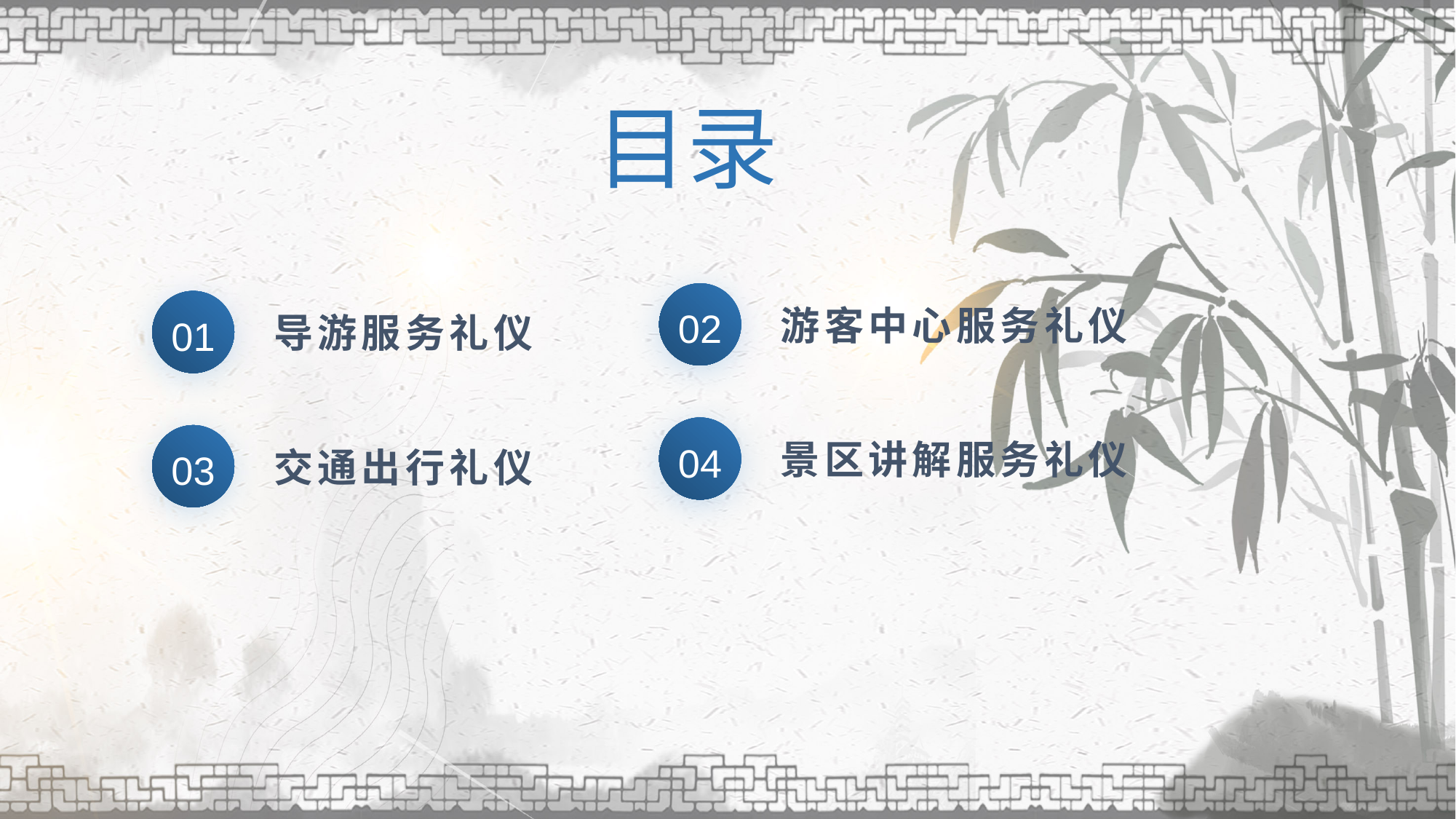

目录
02
01
游客中心服务礼仪
导游服务礼仪
04
03
景区讲解服务礼仪
交通出行礼仪